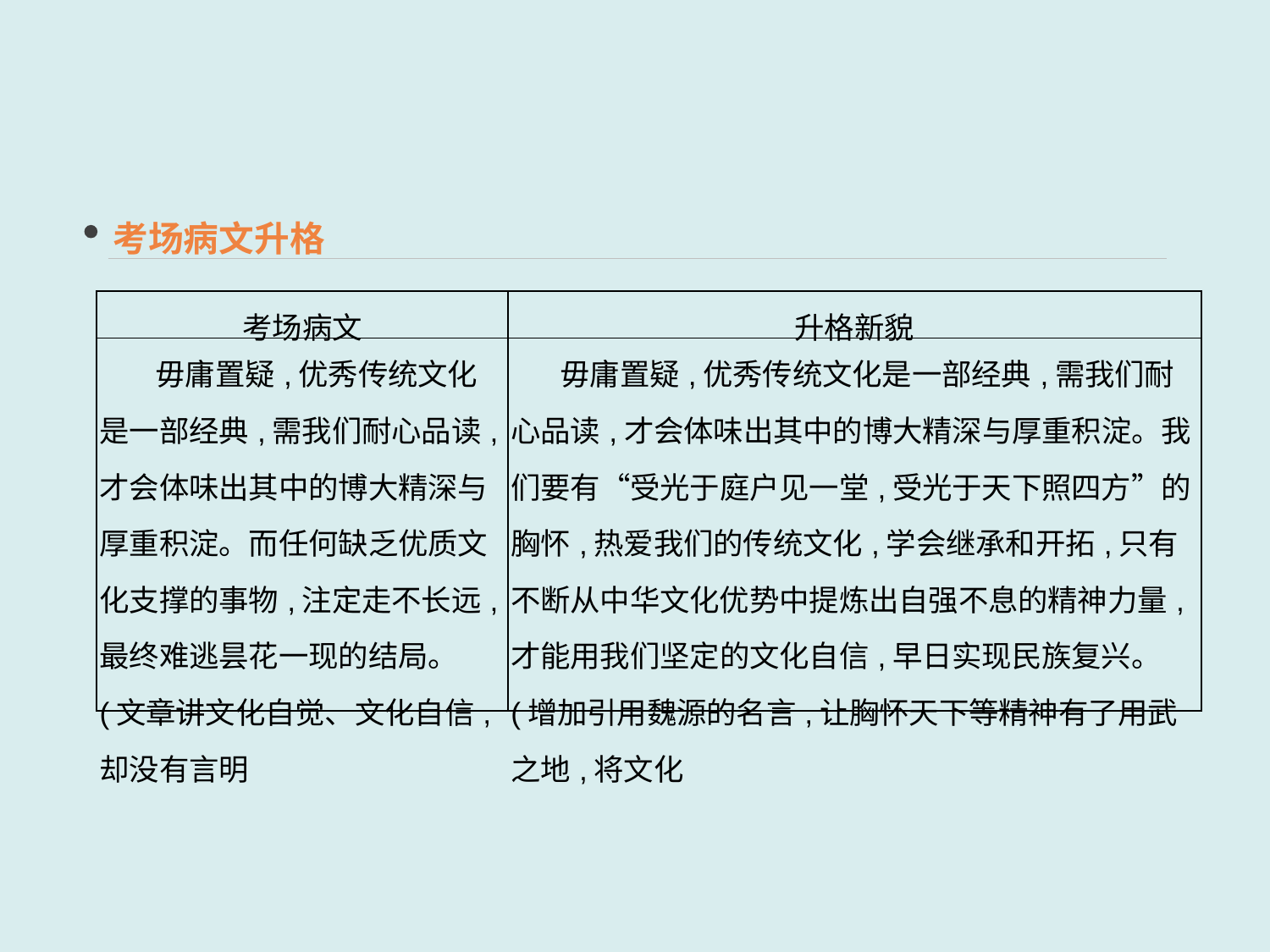

考场病文升格

| 考场病文 | 升格新貌 |
| --- | --- |
| 毋庸置疑,优秀传统文化是一部经典,需我们耐心品读,才会体味出其中的博大精深与厚重积淀。而任何缺乏优质文化支撑的事物,注定走不长远,最终难逃昙花一现的结局。(文章讲文化自觉、文化自信,却没有言明 | 毋庸置疑,优秀传统文化是一部经典,需我们耐心品读,才会体味出其中的博大精深与厚重积淀。我们要有“受光于庭户见一堂,受光于天下照四方”的胸怀,热爱我们的传统文化,学会继承和开拓,只有不断从中华文化优势中提炼出自强不息的精神力量,才能用我们坚定的文化自信,早日实现民族复兴。(增加引用魏源的名言,让胸怀天下等精神有了用武之地,将文化 |